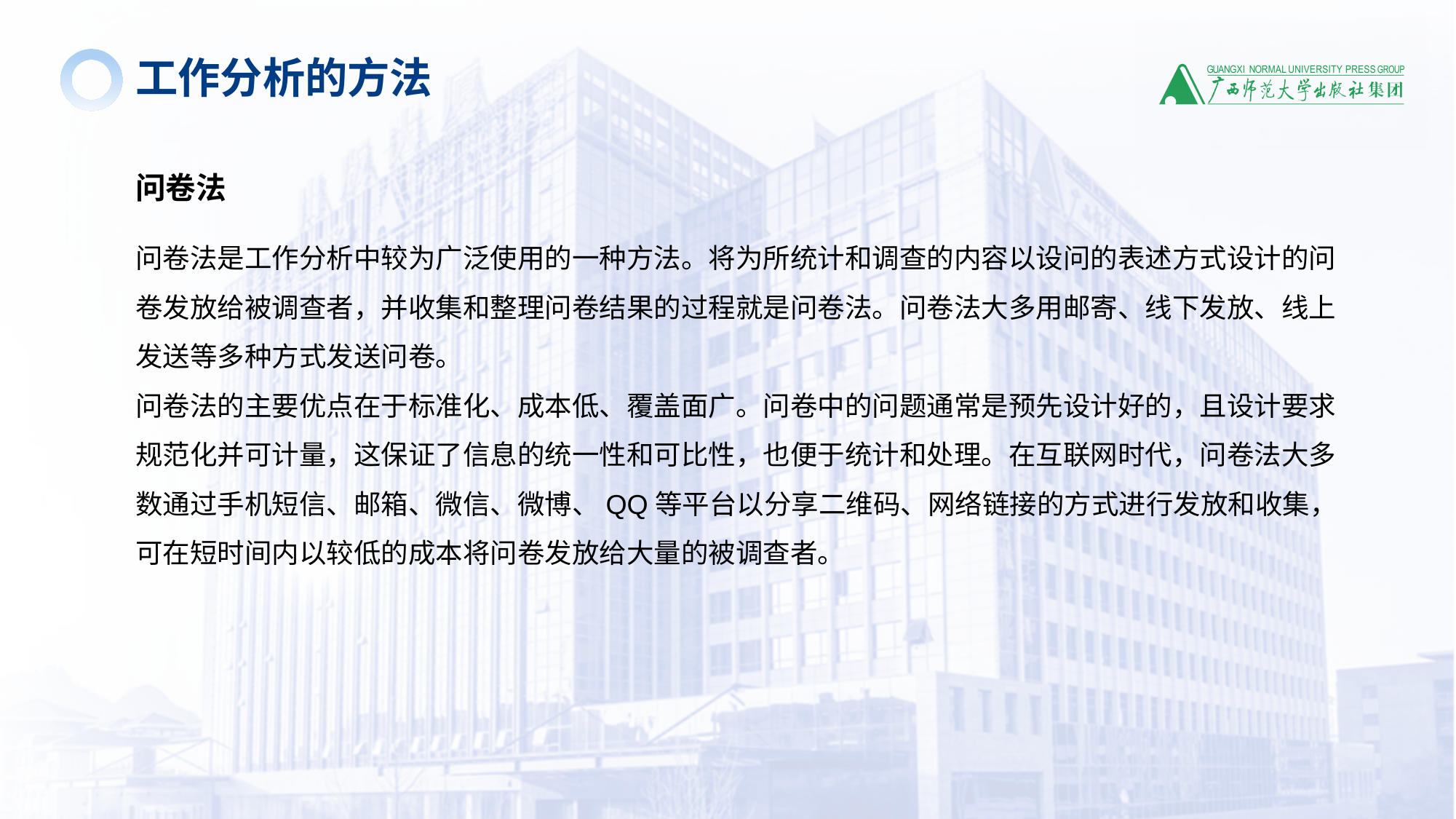

工作分析的方法

问卷法
问卷法是工作分析中较为广泛使用的一种方法。将为所统计和调查的内容以设问的表述方式设计的问卷发放给被调查者，并收集和整理问卷结果的过程就是问卷法。问卷法大多用邮寄、线下发放、线上发送等多种方式发送问卷。
问卷法的主要优点在于标准化、成本低、覆盖面广。问卷中的问题通常是预先设计好的，且设计要求规范化并可计量，这保证了信息的统一性和可比性，也便于统计和处理。在互联网时代，问卷法大多数通过手机短信、邮箱、微信、微博、QQ等平台以分享二维码、网络链接的方式进行发放和收集，可在短时间内以较低的成本将问卷发放给大量的被调查者。